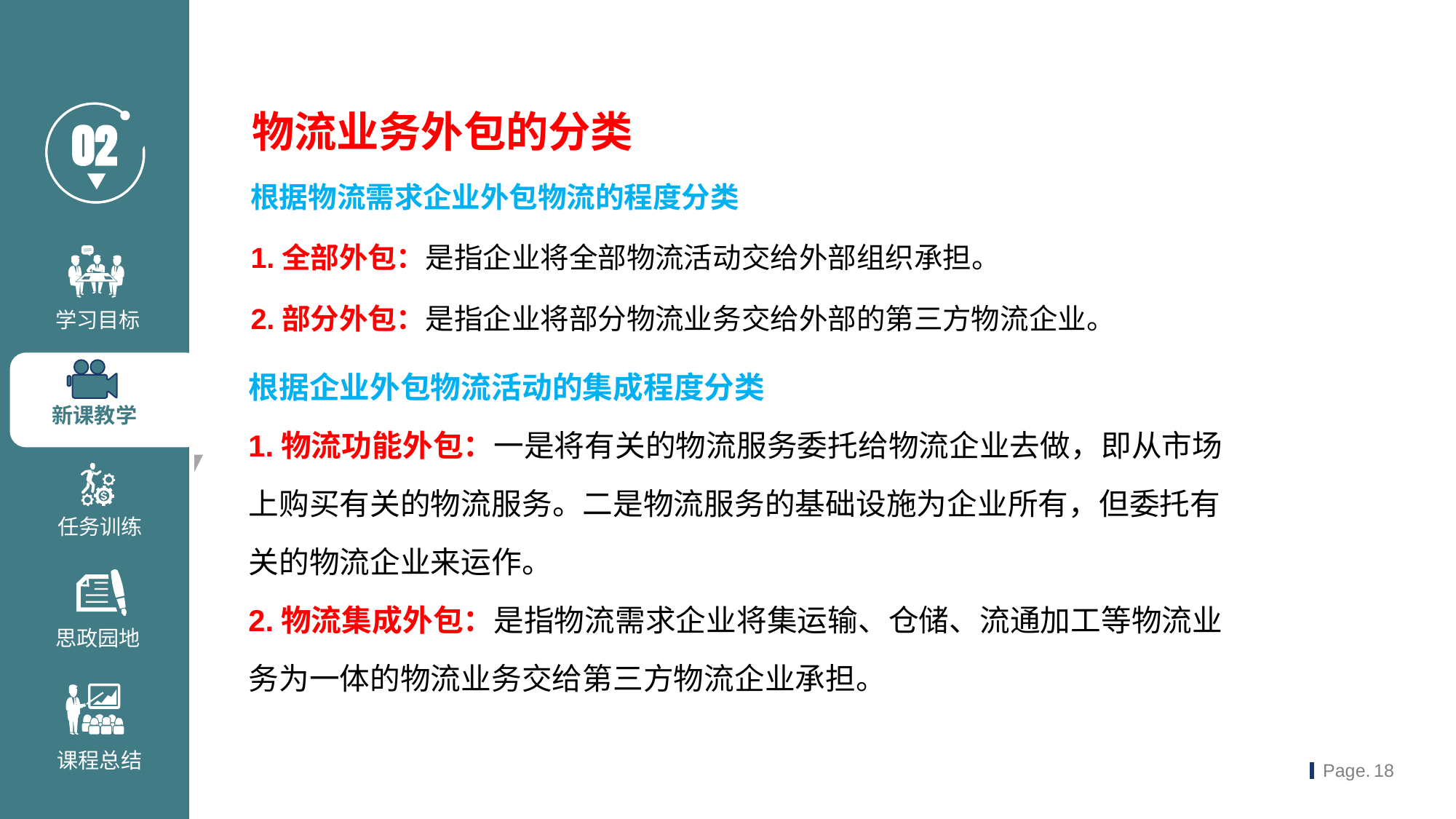

物流业务外包的分类
根据物流需求企业外包物流的程度分类
1.全部外包：是指企业将全部物流活动交给外部组织承担。
2.部分外包：是指企业将部分物流业务交给外部的第三方物流企业。
根据企业外包物流活动的集成程度分类
1.物流功能外包：一是将有关的物流服务委托给物流企业去做，即从市场上购买有关的物流服务。二是物流服务的基础设施为企业所有，但委托有关的物流企业来运作。
2.物流集成外包：是指物流需求企业将集运输、仓储、流通加工等物流业务为一体的物流业务交给第三方物流企业承担。